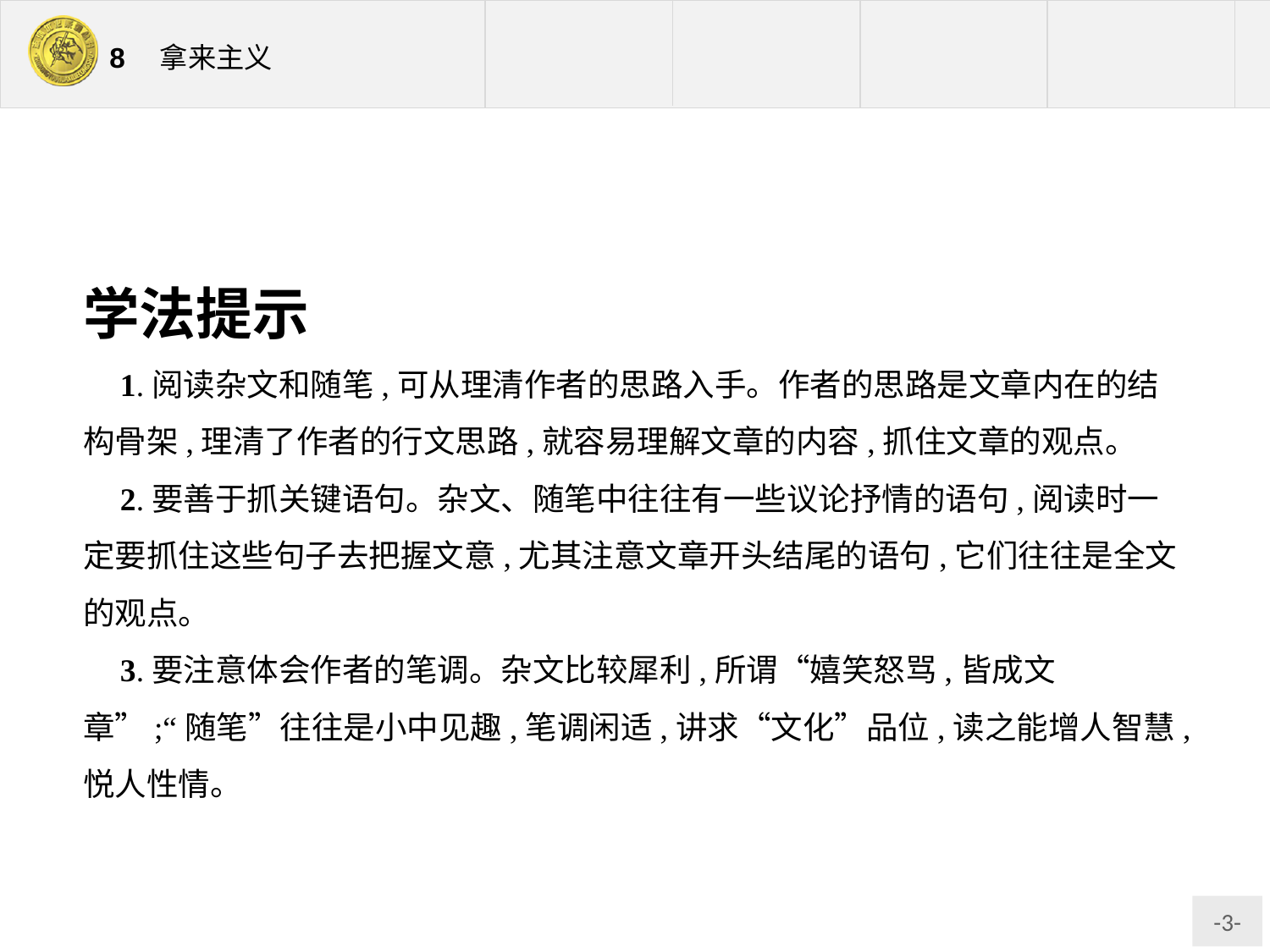

学法提示
1.阅读杂文和随笔,可从理清作者的思路入手。作者的思路是文章内在的结构骨架,理清了作者的行文思路,就容易理解文章的内容,抓住文章的观点。
2.要善于抓关键语句。杂文、随笔中往往有一些议论抒情的语句,阅读时一定要抓住这些句子去把握文意,尤其注意文章开头结尾的语句,它们往往是全文的观点。
3.要注意体会作者的笔调。杂文比较犀利,所谓“嬉笑怒骂,皆成文章”;“随笔”往往是小中见趣,笔调闲适,讲求“文化”品位,读之能增人智慧,悦人性情。